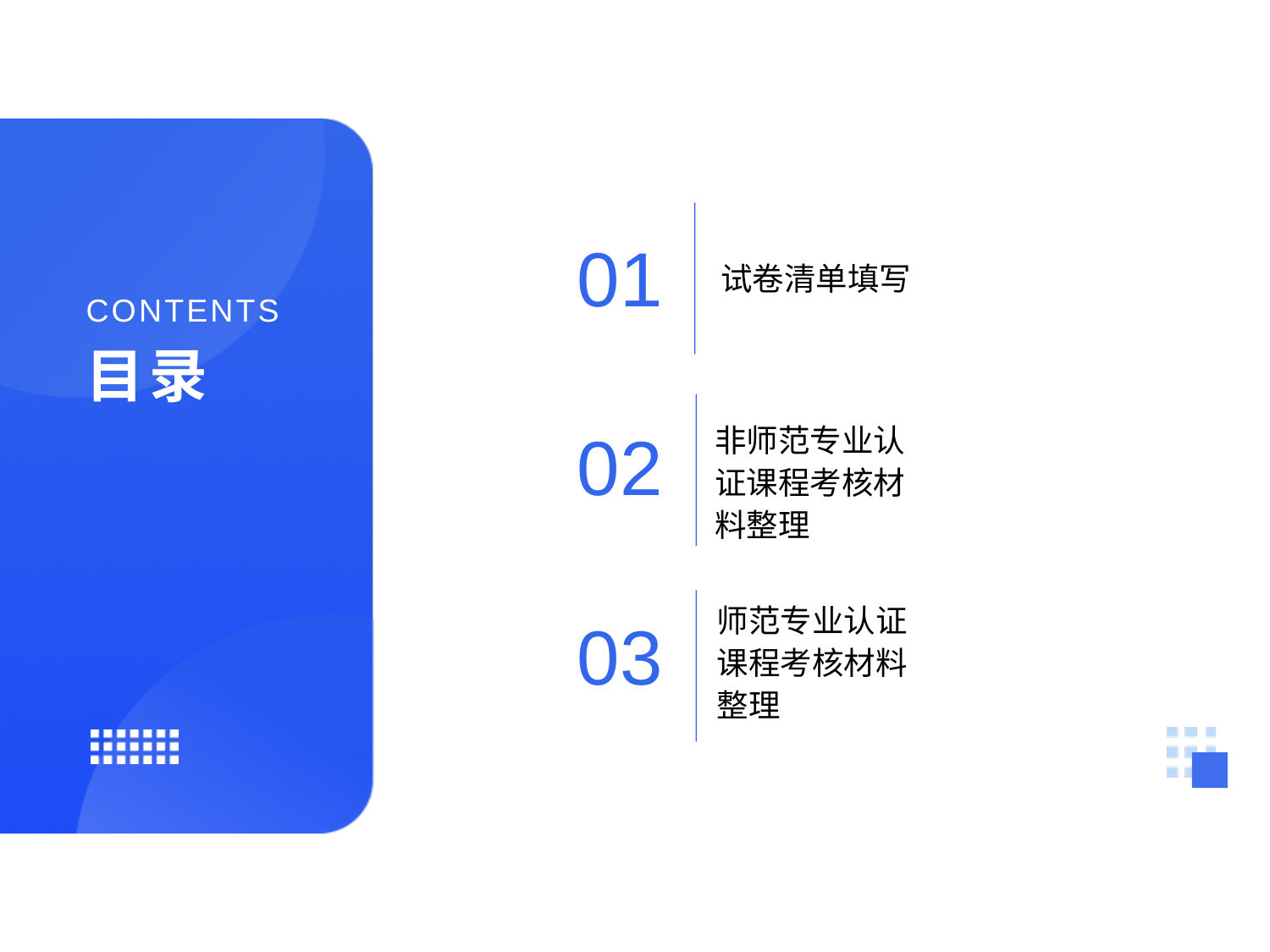

试卷清单填写
01

02
非师范专业认证课程考核材料整理

03

师范专业认证课程考核材料整理

CONTENTS
目录